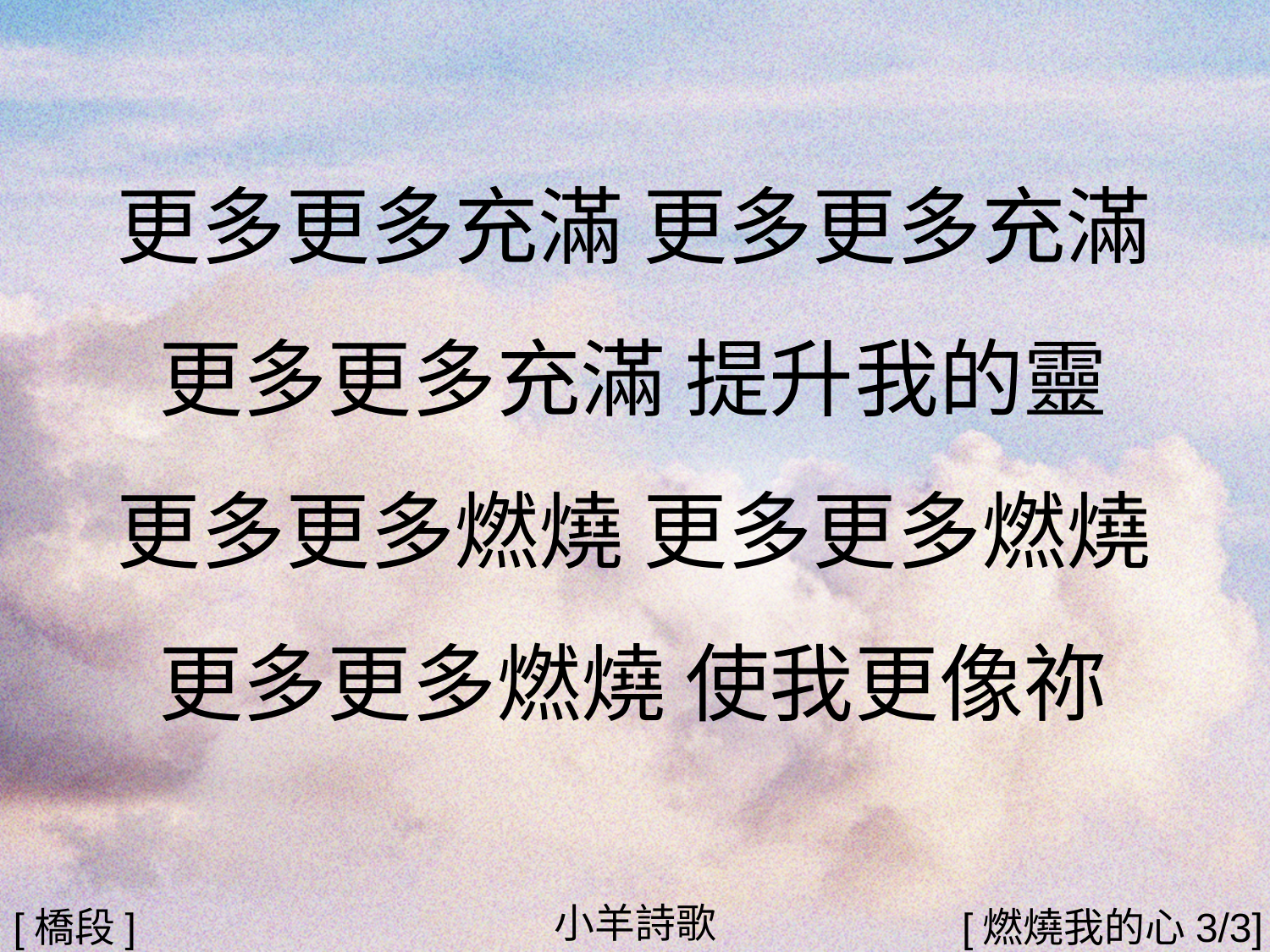

更多更多充滿 更多更多充滿
更多更多充滿 提升我的靈
更多更多燃燒 更多更多燃燒
更多更多燃燒 使我更像祢
#

小羊詩歌
[橋段]
[燃燒我的心3/3]